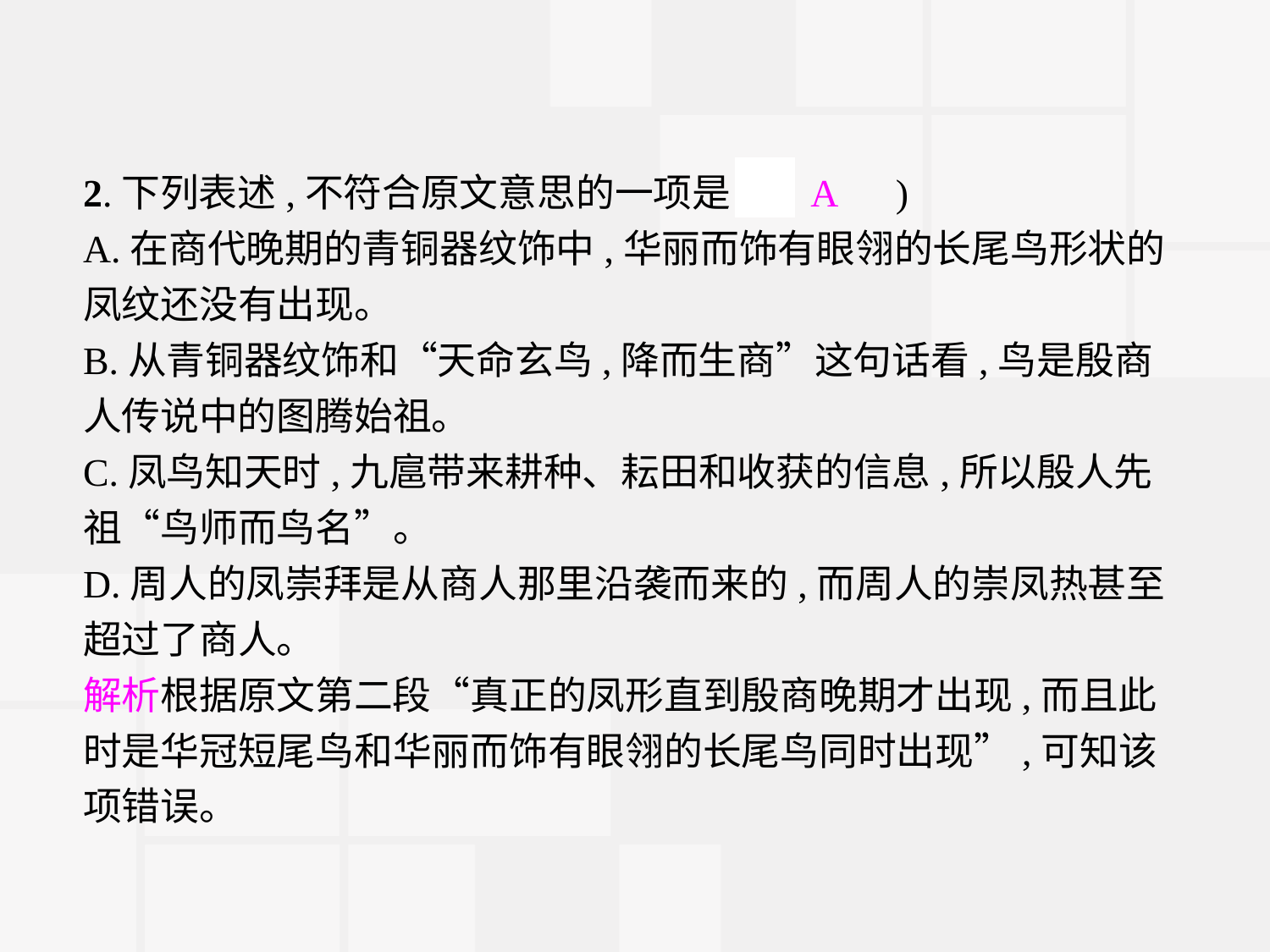

2.下列表述,不符合原文意思的一项是(　A　)
A.在商代晚期的青铜器纹饰中,华丽而饰有眼翎的长尾鸟形状的凤纹还没有出现。
B.从青铜器纹饰和“天命玄鸟,降而生商”这句话看,鸟是殷商人传说中的图腾始祖。
C.凤鸟知天时,九扈带来耕种、耘田和收获的信息,所以殷人先祖“鸟师而鸟名”。
D.周人的凤崇拜是从商人那里沿袭而来的,而周人的崇凤热甚至超过了商人。
解析根据原文第二段“真正的凤形直到殷商晚期才出现,而且此时是华冠短尾鸟和华丽而饰有眼翎的长尾鸟同时出现”,可知该项错误。